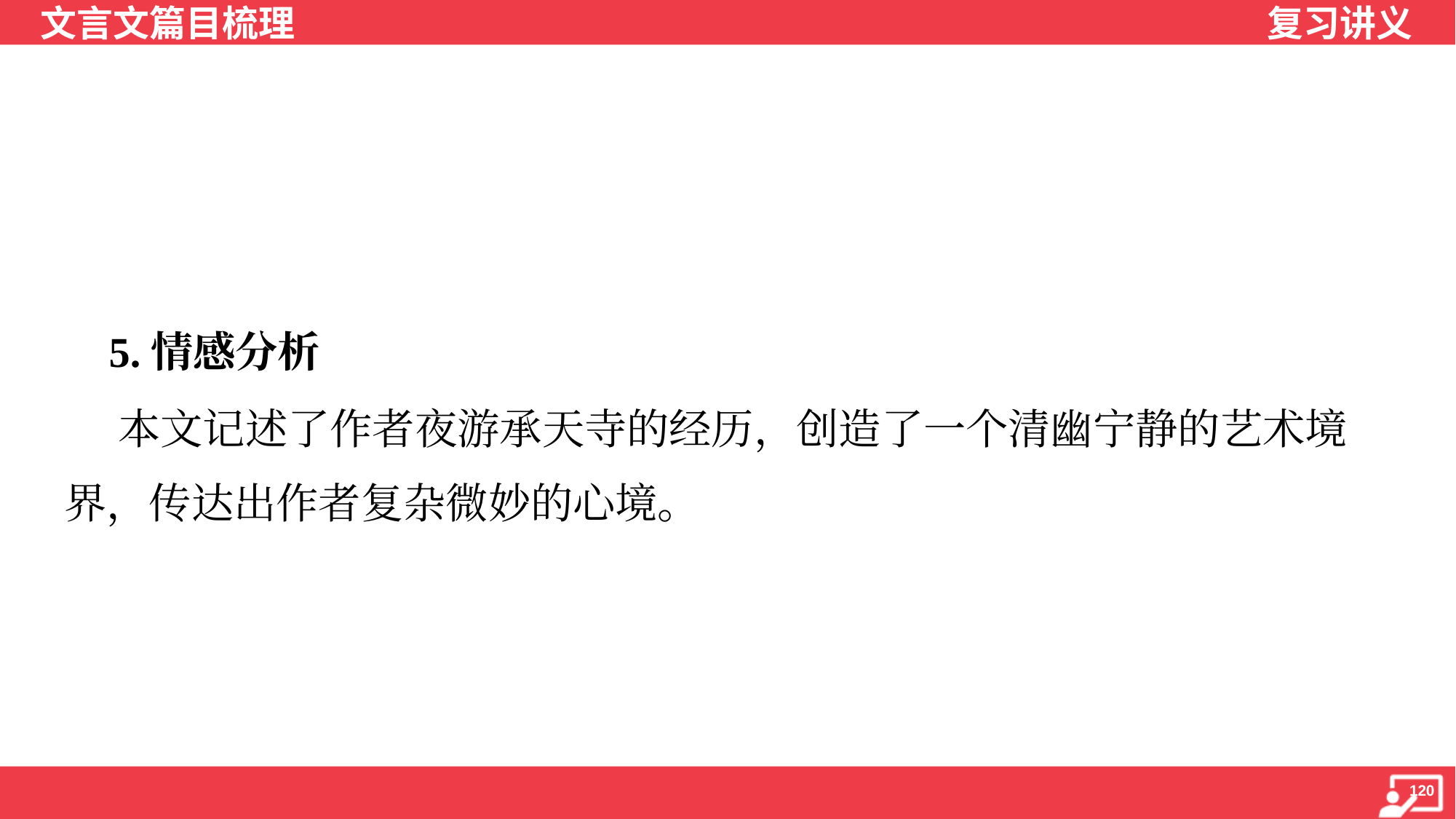

5.情感分析
    本文记述了作者夜游承天寺的经历，创造了一个清幽宁静的艺术境
界，传达出作者复杂微妙的心境。